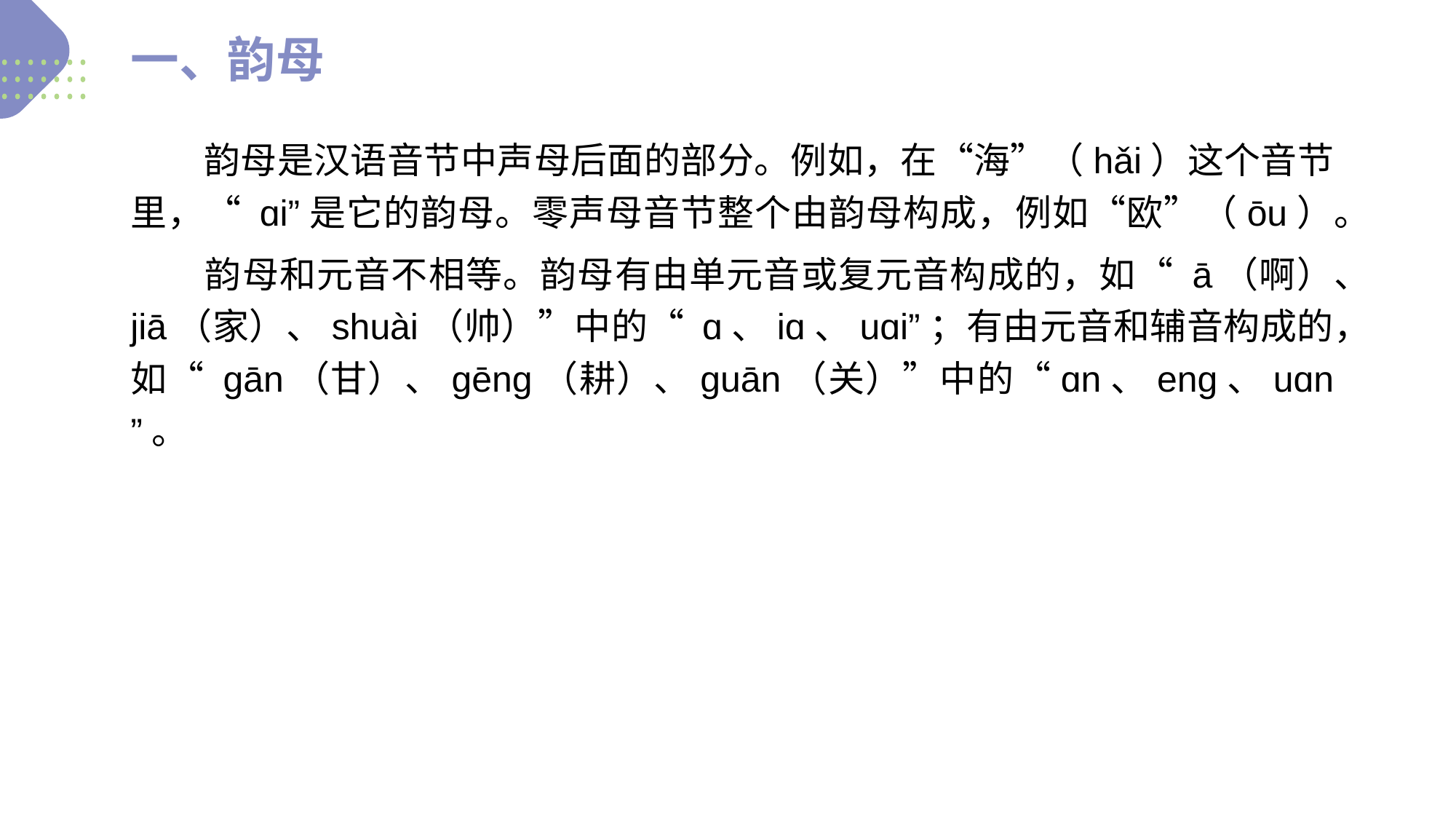

一、韵母

　　韵母是汉语音节中声母后面的部分。例如，在“海”（hǎi）这个音节里，“ ɑi”是它的韵母。零声母音节整个由韵母构成，例如“欧”（ōu）。
　　韵母和元音不相等。韵母有由单元音或复元音构成的，如“ ā（啊）、jiā（家）、shuài（帅）”中的“ ɑ、iɑ、uɑi”；有由元音和辅音构成的，如“ ɡān（甘）、ɡēnɡ（耕）、ɡuān（关）”中的“ɑn、enɡ、uɑn ”。